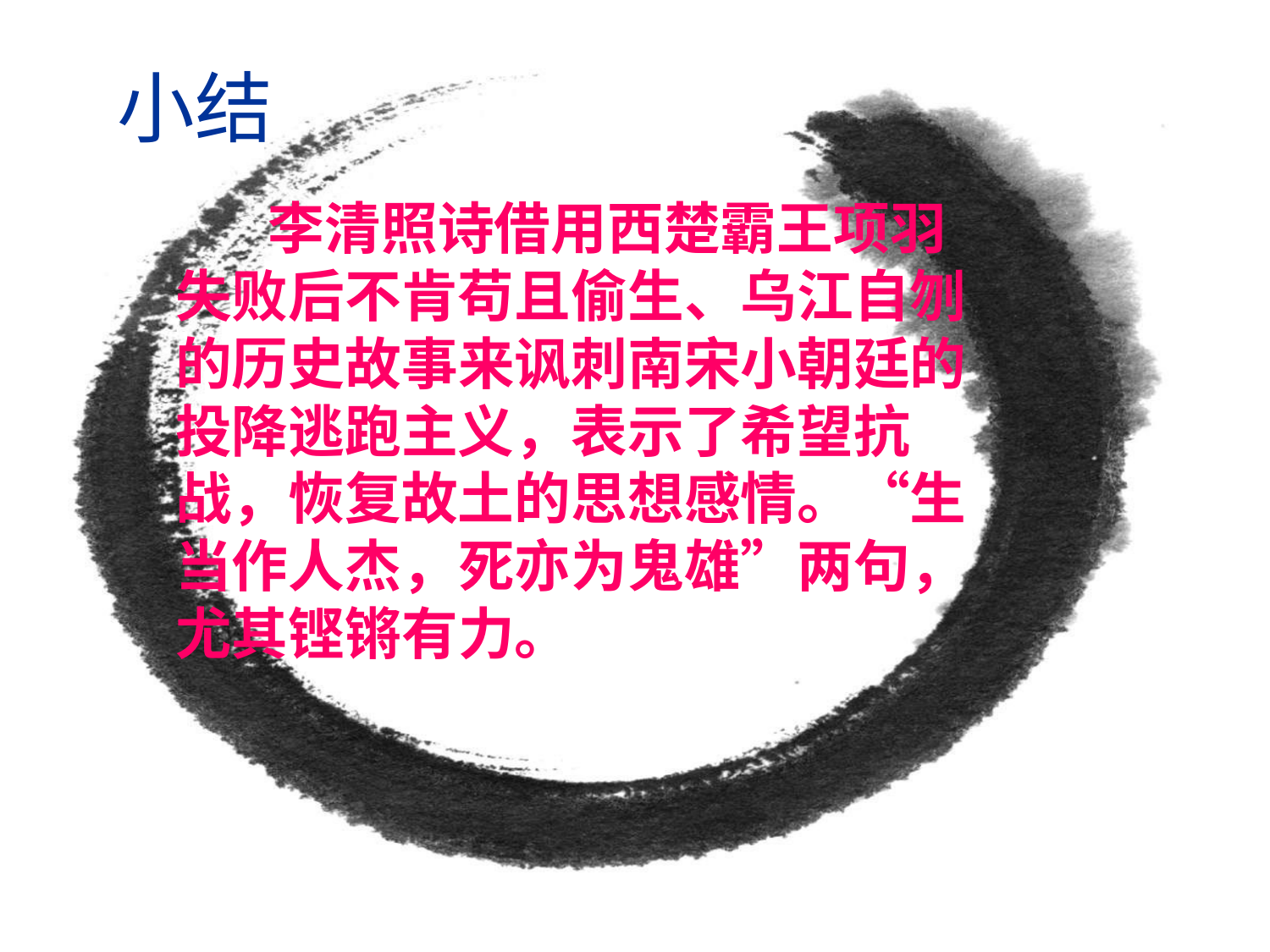

# 小结
          李清照诗借用西楚霸王项羽失败后不肯苟且偷生、乌江自刎的历史故事来讽刺南宋小朝廷的投降逃跑主义，表示了希望抗战，恢复故土的思想感情。“生当作人杰，死亦为鬼雄”两句，尤其铿锵有力。